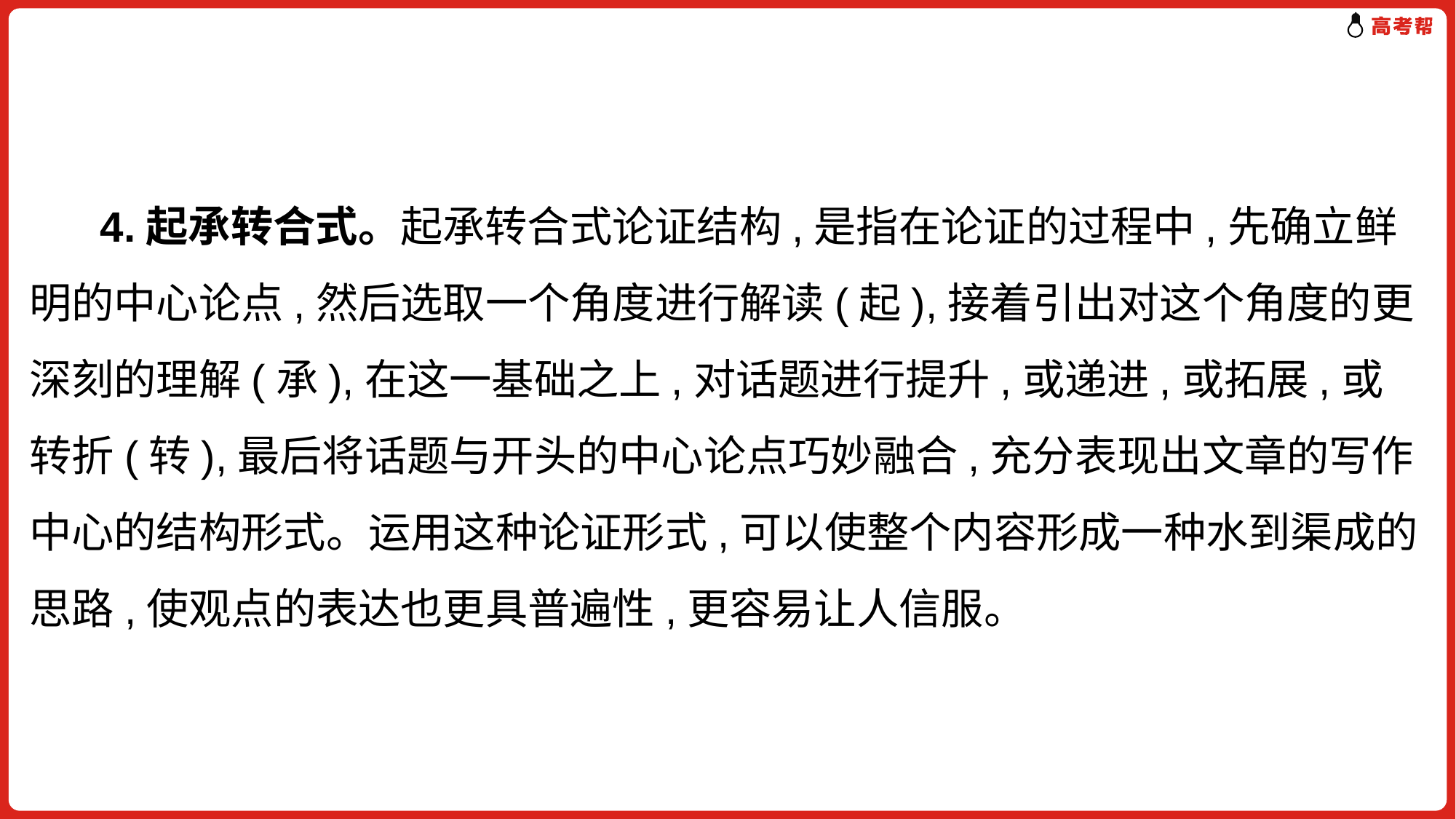

4.起承转合式。起承转合式论证结构,是指在论证的过程中,先确立鲜明的中心论点,然后选取一个角度进行解读(起),接着引出对这个角度的更深刻的理解(承),在这一基础之上,对话题进行提升,或递进,或拓展,或转折(转),最后将话题与开头的中心论点巧妙融合,充分表现出文章的写作中心的结构形式。运用这种论证形式,可以使整个内容形成一种水到渠成的思路,使观点的表达也更具普遍性,更容易让人信服。